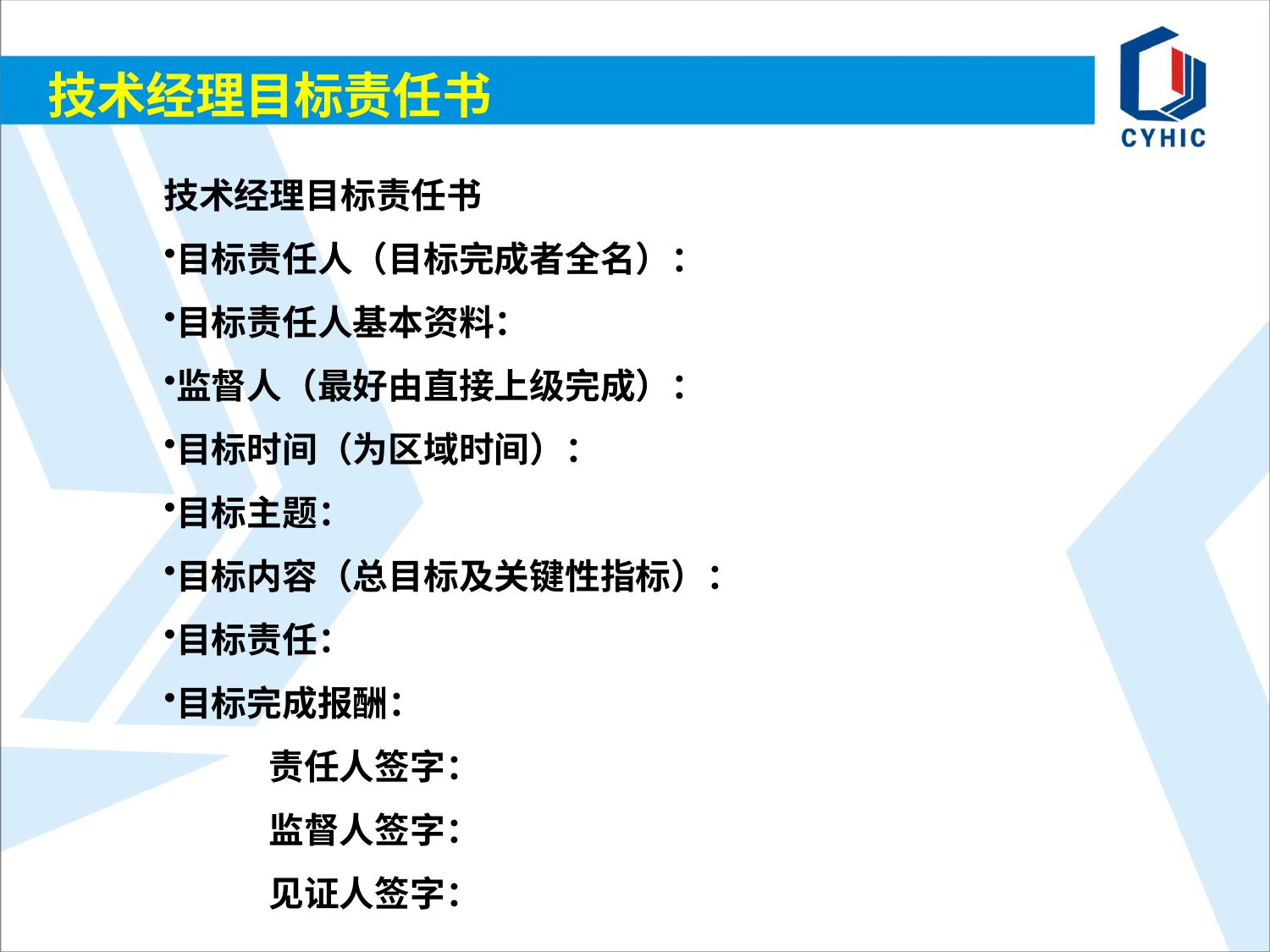

技术经理目标责任书
目标责任人（目标完成者全名）：
目标责任人基本资料：
监督人（最好由直接上级完成）：
目标时间（为区域时间）：
目标主题：
目标内容（总目标及关键性指标）：
目标责任：
目标完成报酬：
            责任人签字：
            监督人签字：
            见证人签字：

# 技术经理目标责任书